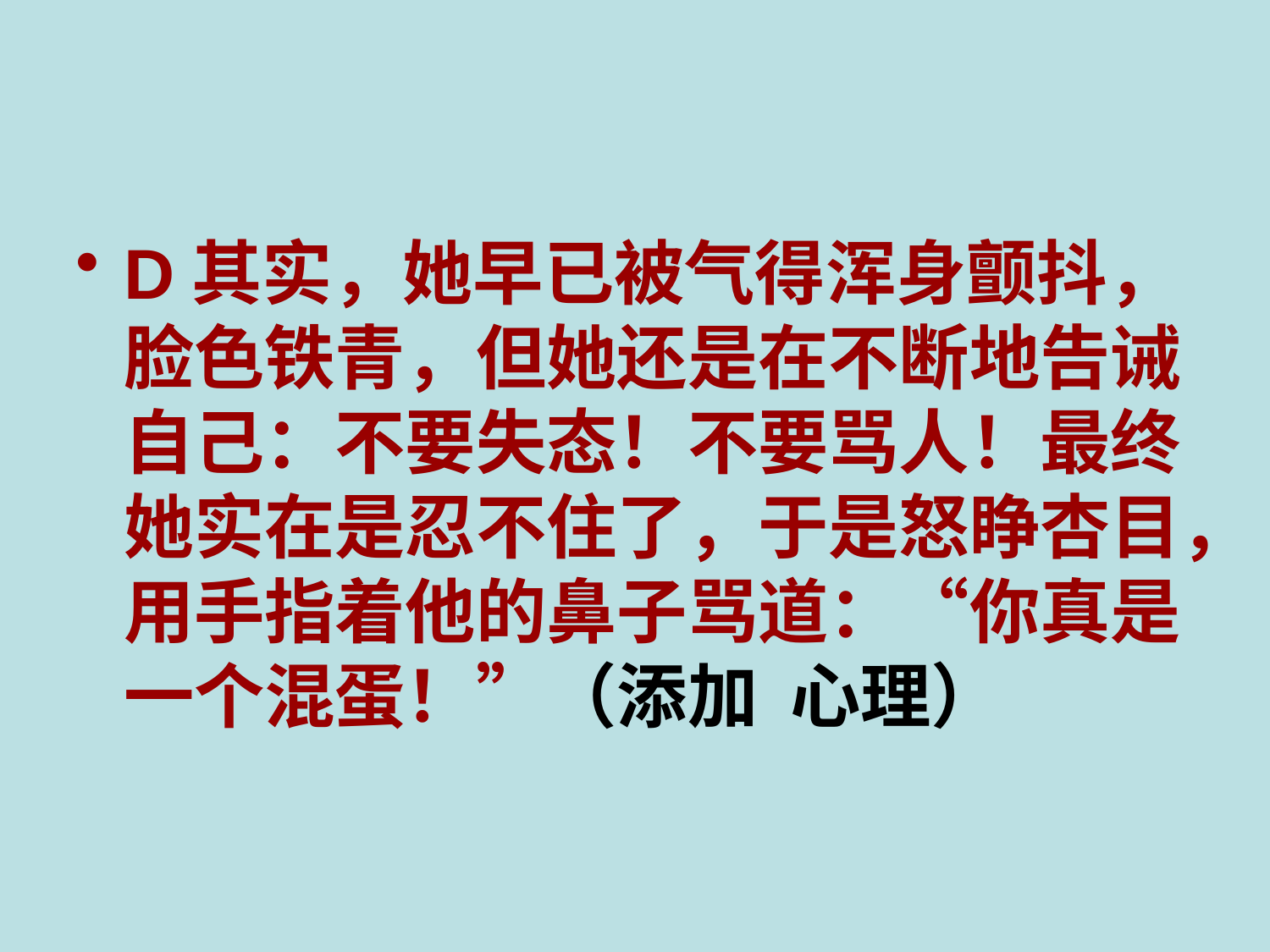

#
D其实，她早已被气得浑身颤抖，脸色铁青，但她还是在不断地告诫自己：不要失态！不要骂人！最终她实在是忍不住了，于是怒睁杏目，用手指着他的鼻子骂道：“你真是一个混蛋！”（添加  心理）